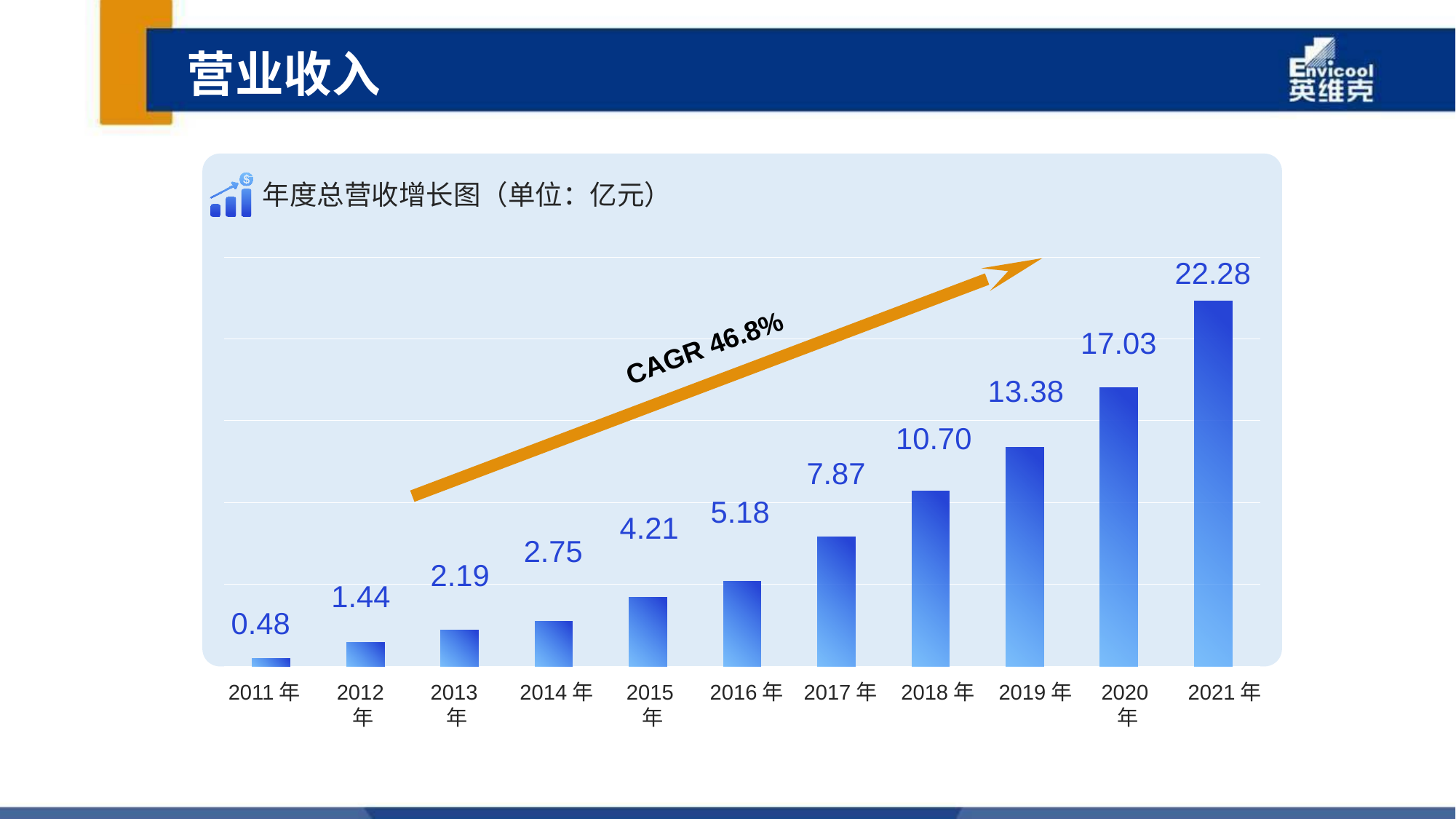

营业收入

年度总营收增长图（单位：亿元）

### Chart

| Category | 列1 |
|---|---|
| 2011年 | 0.48 |
| 2012年 | 1.44 |
| 2013年 | 2.19 |
| 2014年 | 2.75 |
| 2015年 | 4.21 |
| 2016年 | 5.18 |
| 2017年 | 7.87 |
| 2018年 | 10.7 |
| 2019年 | 13.38 |
| 2020年 | 17.03 |
| 2021年 | 22.28 |
22.28
CAGR 46.8%
17.03
13.38
10.70
7.87
5.18
4.21
2.75
2.19
1.44
0.48
2011年
2012年
2013年
2014年
2015年
2016年
2017年
2018年
2019年
2020年
2021年